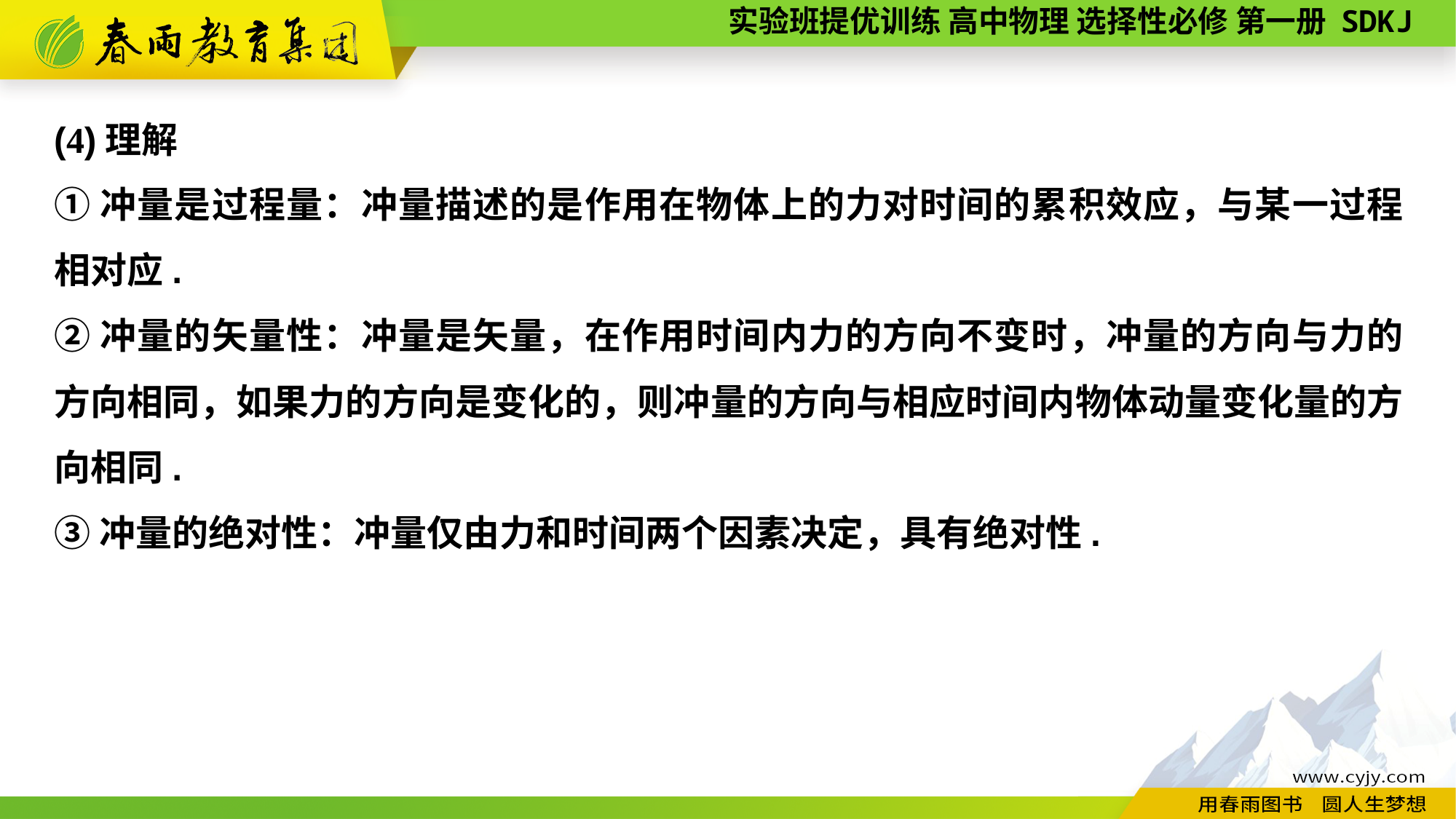

(4)理解
①冲量是过程量：冲量描述的是作用在物体上的力对时间的累积效应，与某一过程相对应.
②冲量的矢量性：冲量是矢量，在作用时间内力的方向不变时，冲量的方向与力的方向相同，如果力的方向是变化的，则冲量的方向与相应时间内物体动量变化量的方向相同.
③冲量的绝对性：冲量仅由力和时间两个因素决定，具有绝对性.